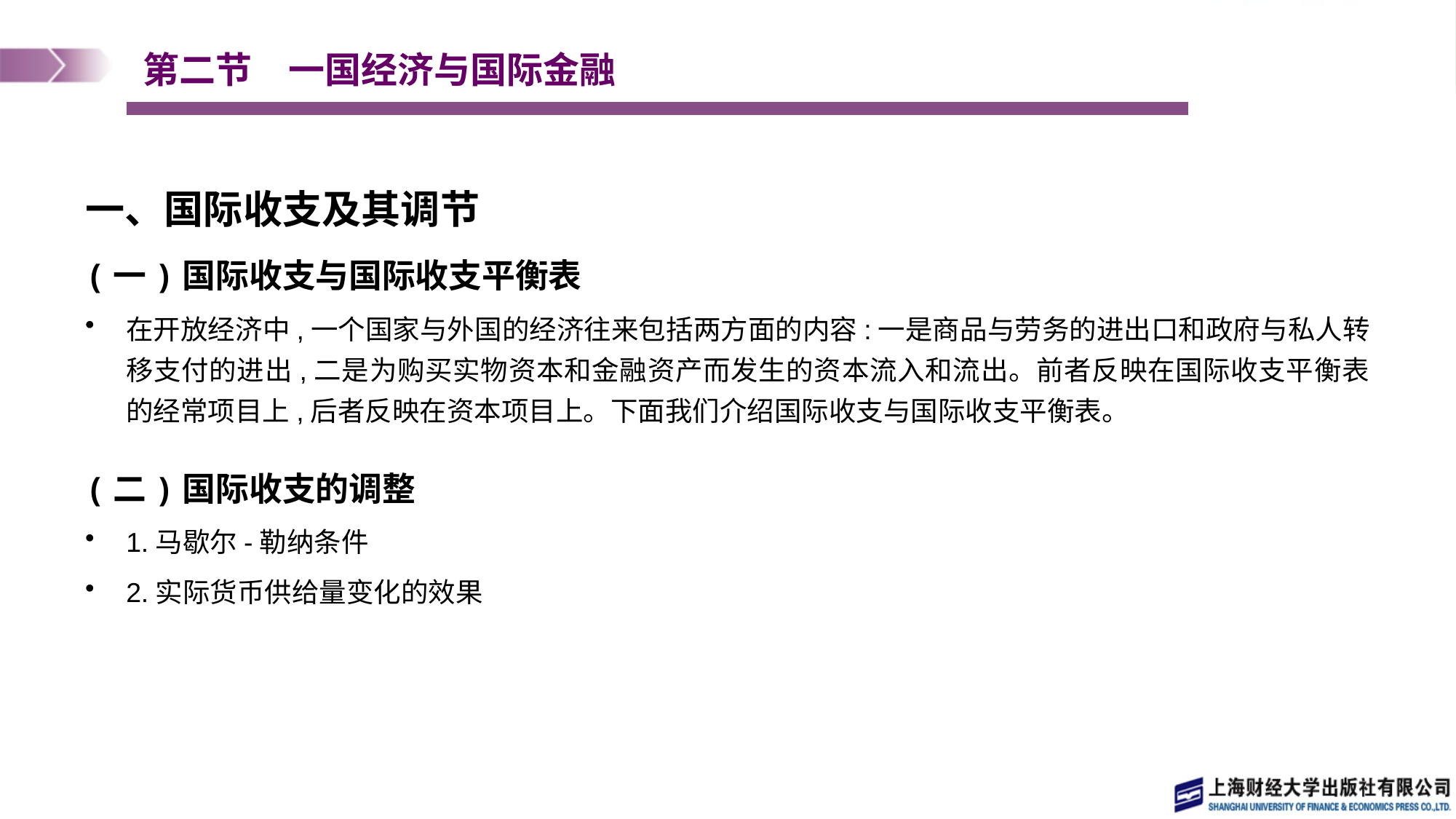

# 第二节　一国经济与国际金融
一、国际收支及其调节
(一)国际收支与国际收支平衡表
在开放经济中,一个国家与外国的经济往来包括两方面的内容:一是商品与劳务的进出口和政府与私人转移支付的进出,二是为购买实物资本和金融资产而发生的资本流入和流出。前者反映在国际收支平衡表的经常项目上,后者反映在资本项目上。下面我们介绍国际收支与国际收支平衡表。
(二)国际收支的调整
1.马歇尔-勒纳条件
2.实际货币供给量变化的效果